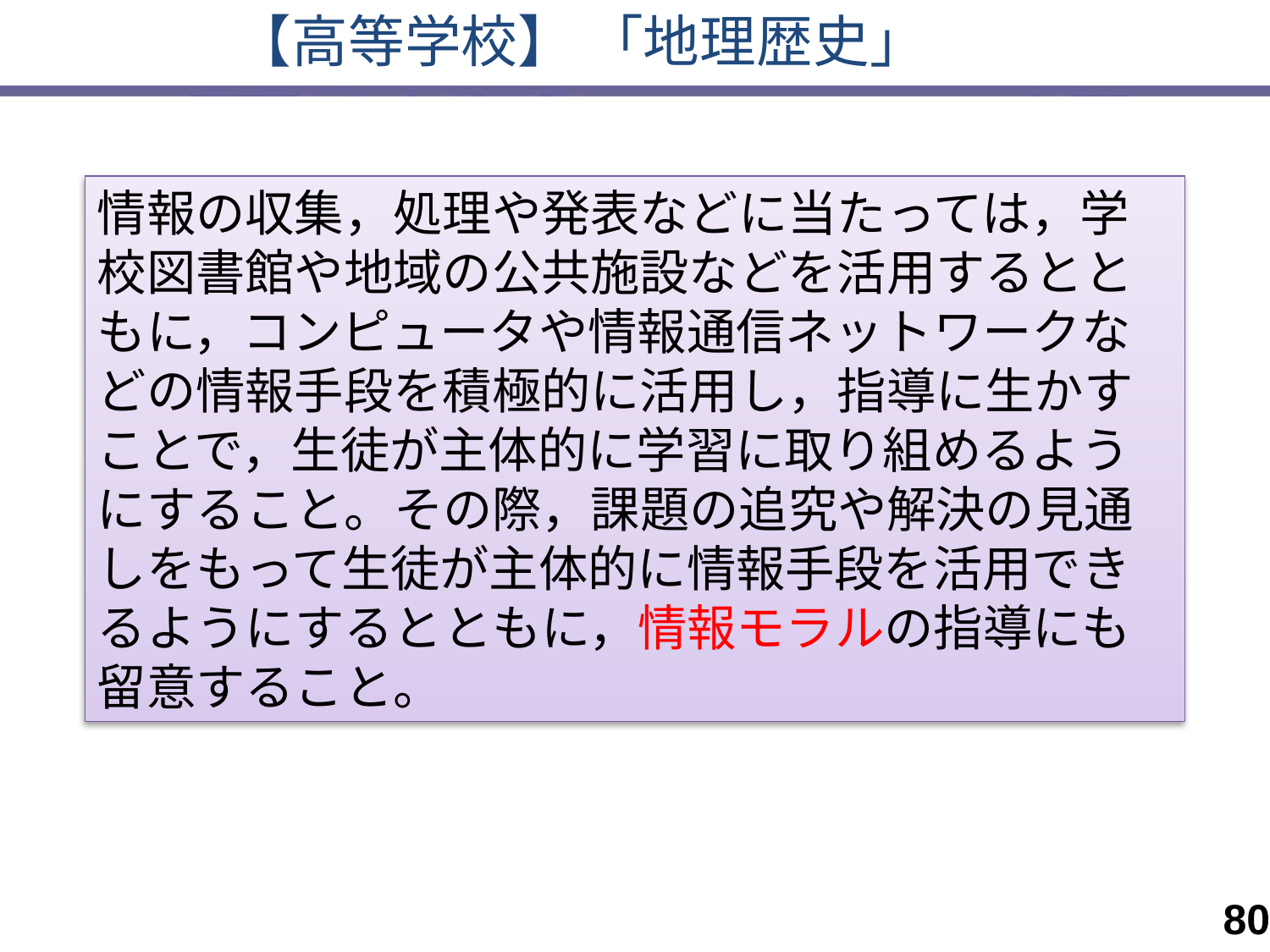

【高等学校】 「地理歴史」
情報の収集，処理や発表などに当たっては，学校図書館や地域の公共施設などを活用するとともに，コンピュータや情報通信ネットワークなどの情報手段を積極的に活用し，指導に生かすことで，生徒が主体的に学習に取り組めるようにすること。その際，課題の追究や解決の見通しをもって生徒が主体的に情報手段を活用できるようにするとともに，情報モラルの指導にも留意すること。
80